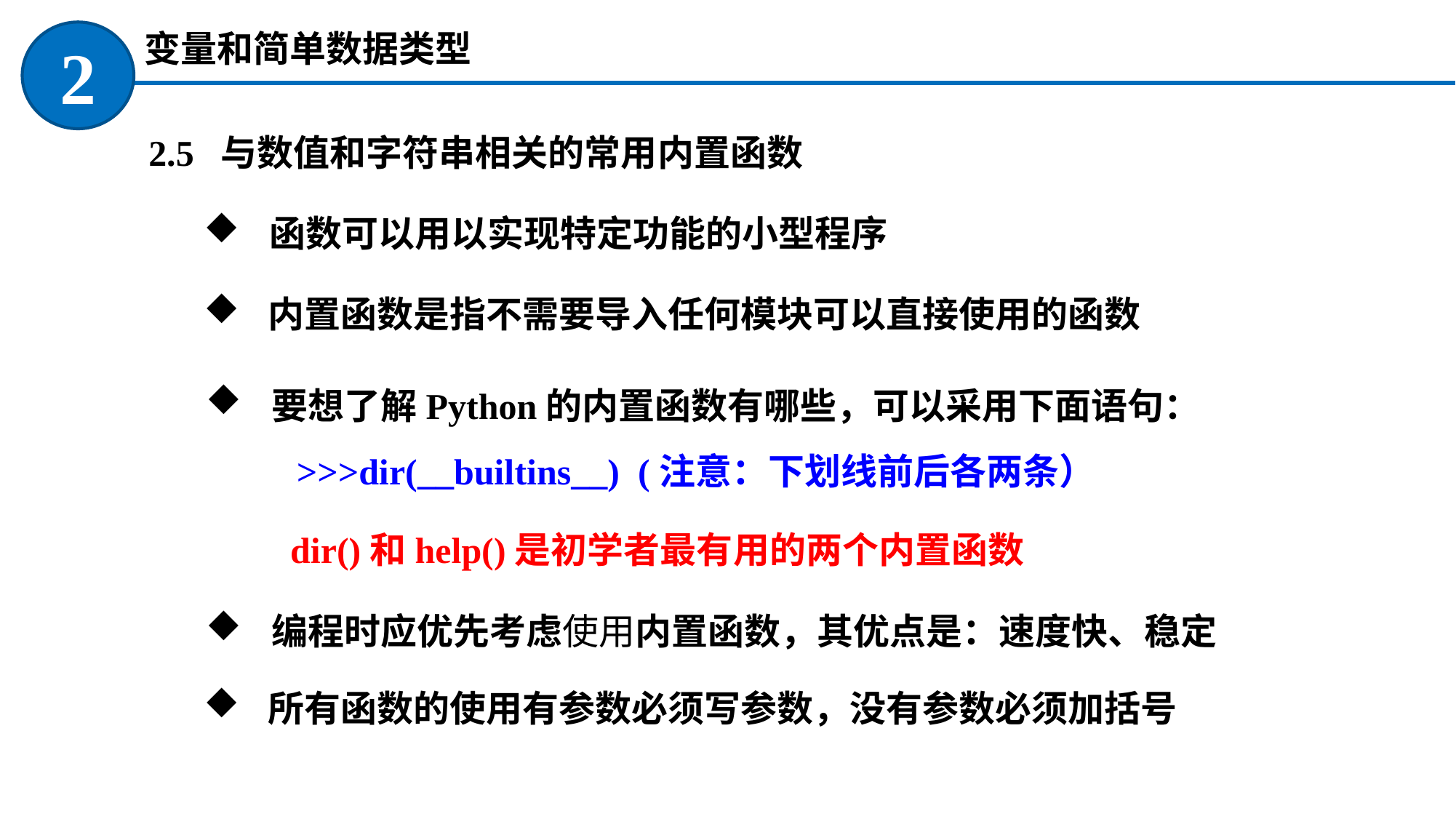

变量和简单数据类型
2
2.5  与数值和字符串相关的常用内置函数
  函数可以用以实现特定功能的小型程序
内置函数是指不需要导入任何模块可以直接使用的函数
  要想了解Python的内置函数有哪些，可以采用下面语句：
          >>>dir(__builtins__)  (注意：下划线前后各两条）
 dir()和help()是初学者最有用的两个内置函数
  编程时应优先考虑使用内置函数，其优点是：速度快、稳定
所有函数的使用有参数必须写参数，没有参数必须加括号